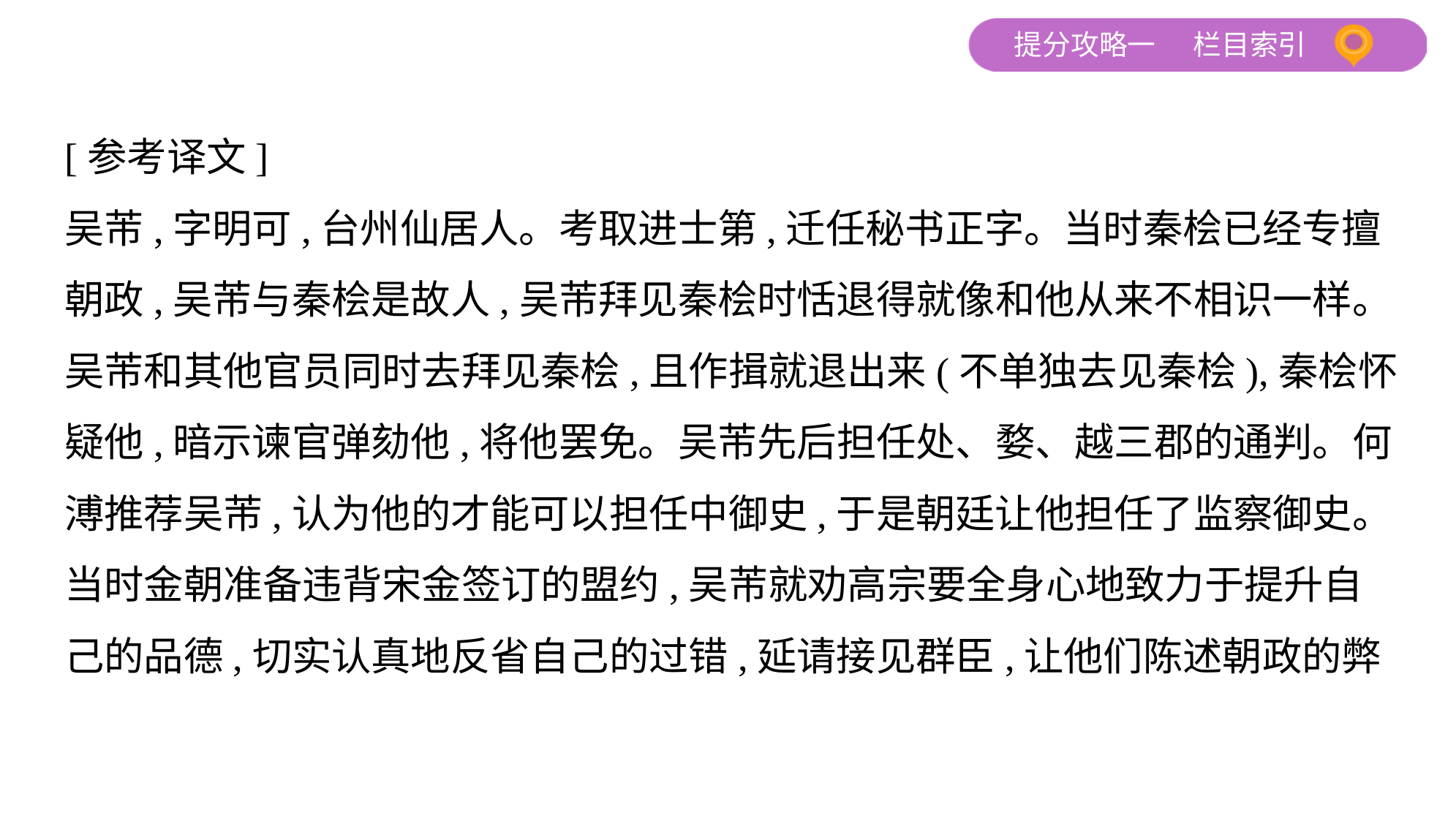

[参考译文]
吴芾,字明可,台州仙居人。考取进士第,迁任秘书正字。当时秦桧已经专擅
朝政,吴芾与秦桧是故人,吴芾拜见秦桧时恬退得就像和他从来不相识一样。
吴芾和其他官员同时去拜见秦桧,且作揖就退出来(不单独去见秦桧),秦桧怀
疑他,暗示谏官弹劾他,将他罢免。吴芾先后担任处、婺、越三郡的通判。何
溥推荐吴芾,认为他的才能可以担任中御史,于是朝廷让他担任了监察御史。
当时金朝准备违背宋金签订的盟约,吴芾就劝高宗要全身心地致力于提升自
己的品德,切实认真地反省自己的过错,延请接见群臣,让他们陈述朝政的弊